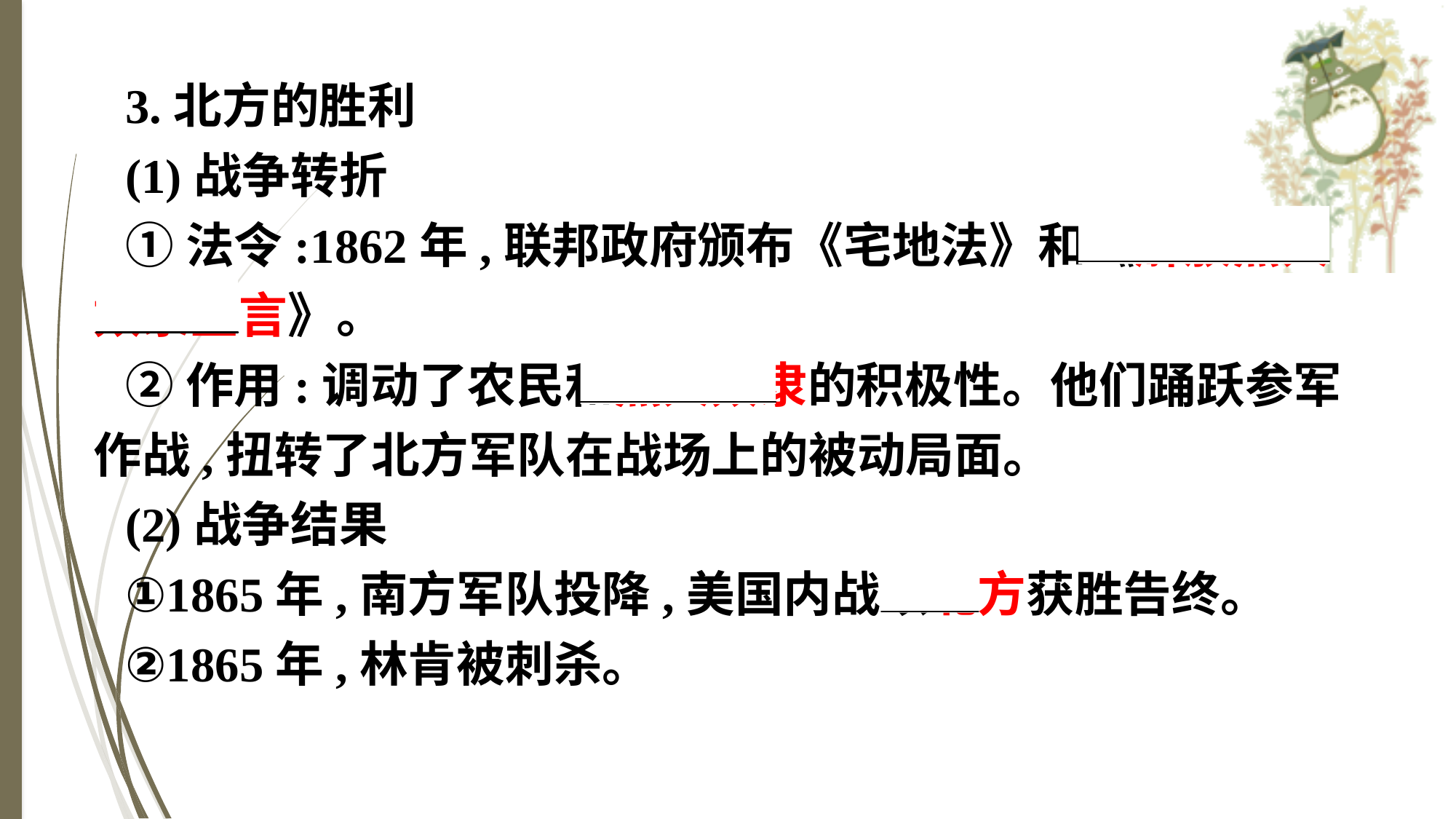

3.北方的胜利
(1)战争转折
①法令:1862年,联邦政府颁布《宅地法》和《解放黑人奴隶宣言》。
②作用:调动了农民和黑人奴隶的积极性。他们踊跃参军作战,扭转了北方军队在战场上的被动局面。
(2)战争结果
①1865年,南方军队投降,美国内战以北方获胜告终。
②1865年,林肯被刺杀。